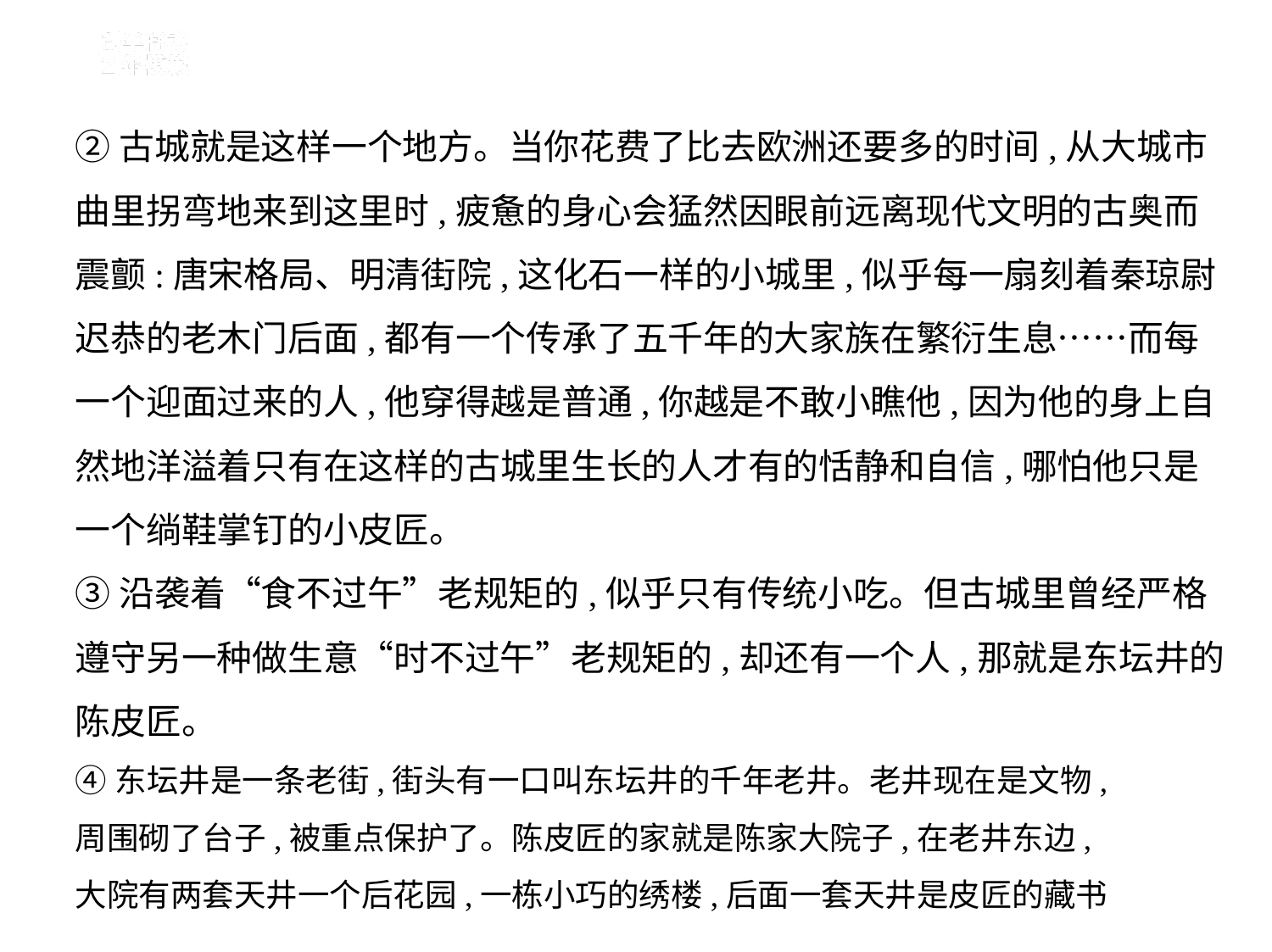

②古城就是这样一个地方。当你花费了比去欧洲还要多的时间,从大城市
曲里拐弯地来到这里时,疲惫的身心会猛然因眼前远离现代文明的古奥而
震颤:唐宋格局、明清街院,这化石一样的小城里,似乎每一扇刻着秦琼尉
迟恭的老木门后面,都有一个传承了五千年的大家族在繁衍生息……而每
一个迎面过来的人,他穿得越是普通,你越是不敢小瞧他,因为他的身上自
然地洋溢着只有在这样的古城里生长的人才有的恬静和自信,哪怕他只是
一个绱鞋掌钉的小皮匠。
③沿袭着“食不过午”老规矩的,似乎只有传统小吃。但古城里曾经严格
遵守另一种做生意“时不过午”老规矩的,却还有一个人,那就是东坛井的
陈皮匠。
④东坛井是一条老街,街头有一口叫东坛井的千年老井。老井现在是文物,
周围砌了台子,被重点保护了。陈皮匠的家就是陈家大院子,在老井东边,
大院有两套天井一个后花园,一栋小巧的绣楼,后面一套天井是皮匠的藏书